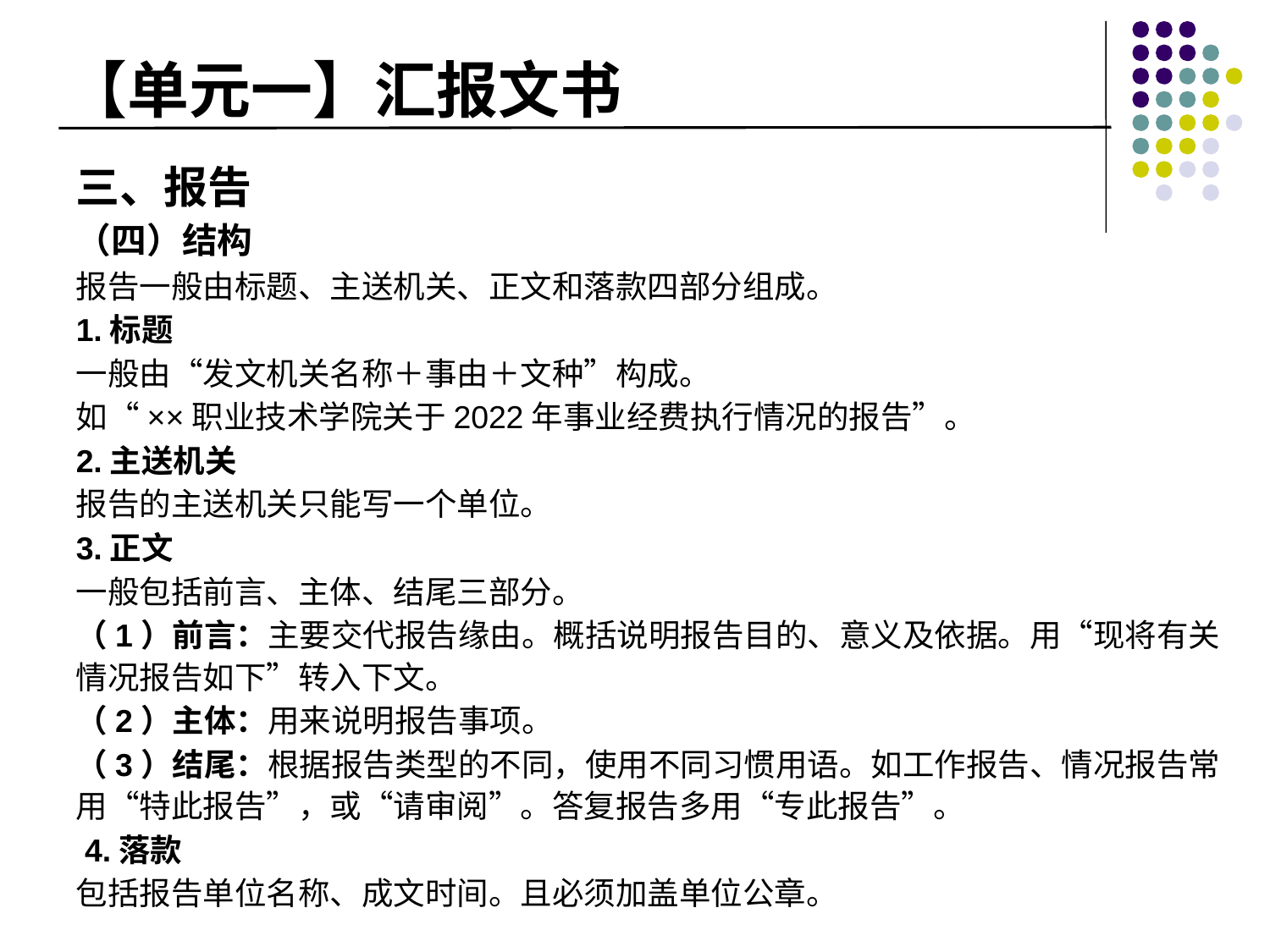

# 【单元一】汇报文书
三、报告
（四）结构
报告一般由标题、主送机关、正文和落款四部分组成。
1.标题
一般由“发文机关名称＋事由＋文种”构成。
如“××职业技术学院关于2022年事业经费执行情况的报告”。
2.主送机关
报告的主送机关只能写一个单位。
3.正文
一般包括前言、主体、结尾三部分。
（1）前言：主要交代报告缘由。概括说明报告目的、意义及依据。用“现将有关情况报告如下”转入下文。
（2）主体：用来说明报告事项。
（3）结尾：根据报告类型的不同，使用不同习惯用语。如工作报告、情况报告常用“特此报告”，或“请审阅”。答复报告多用“专此报告”。
 4.落款
包括报告单位名称、成文时间。且必须加盖单位公章。